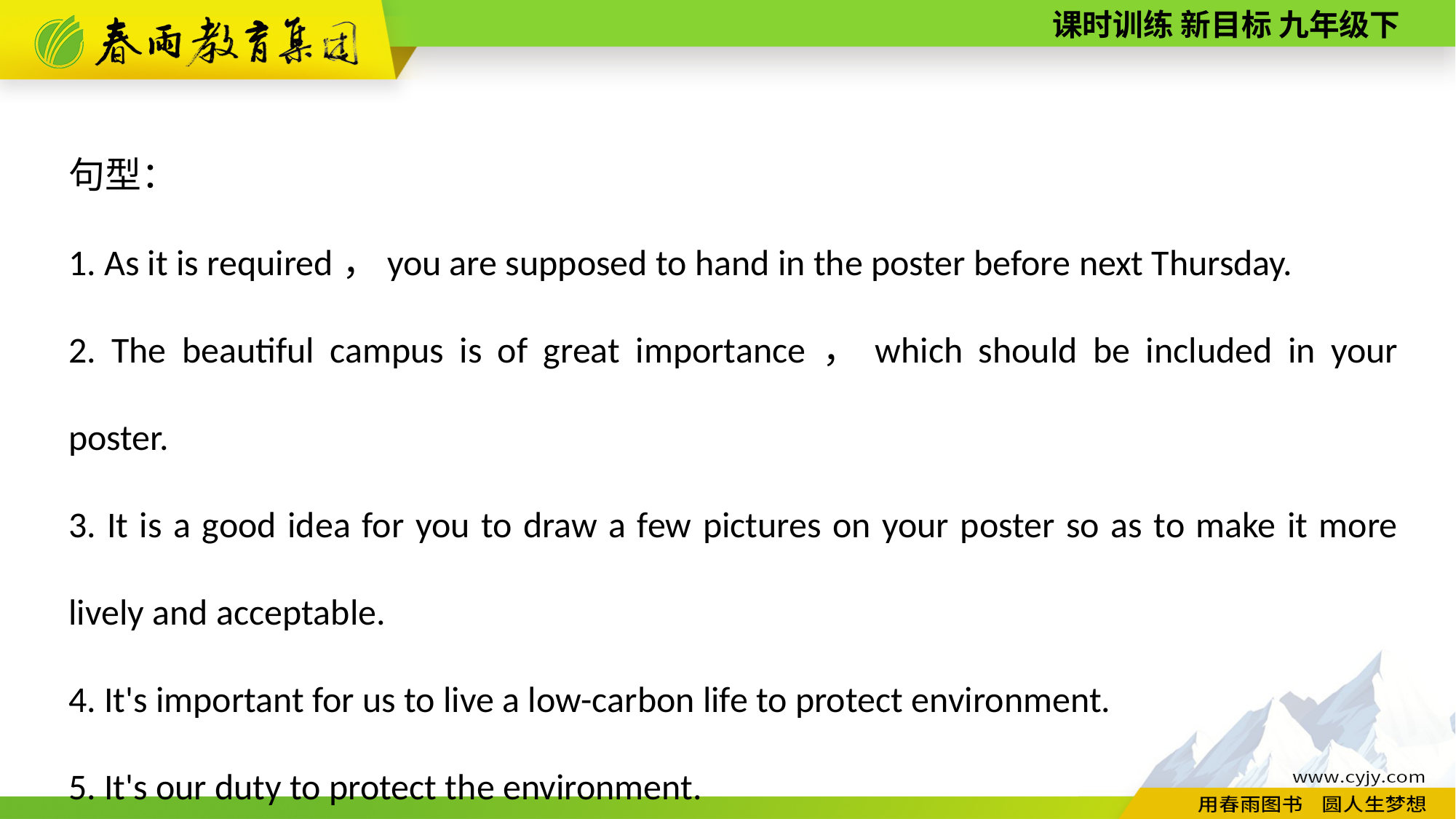

句型：
1. As it is required，you are supposed to hand in the poster before next Thursday.
2. The beautiful campus is of great importance，which should be included in your poster.
3. It is a good idea for you to draw a few pictures on your poster so as to make it more lively and acceptable.
4. It's important for us to live a low-­carbon life to protect environment.
5. It's our duty to protect the environment.